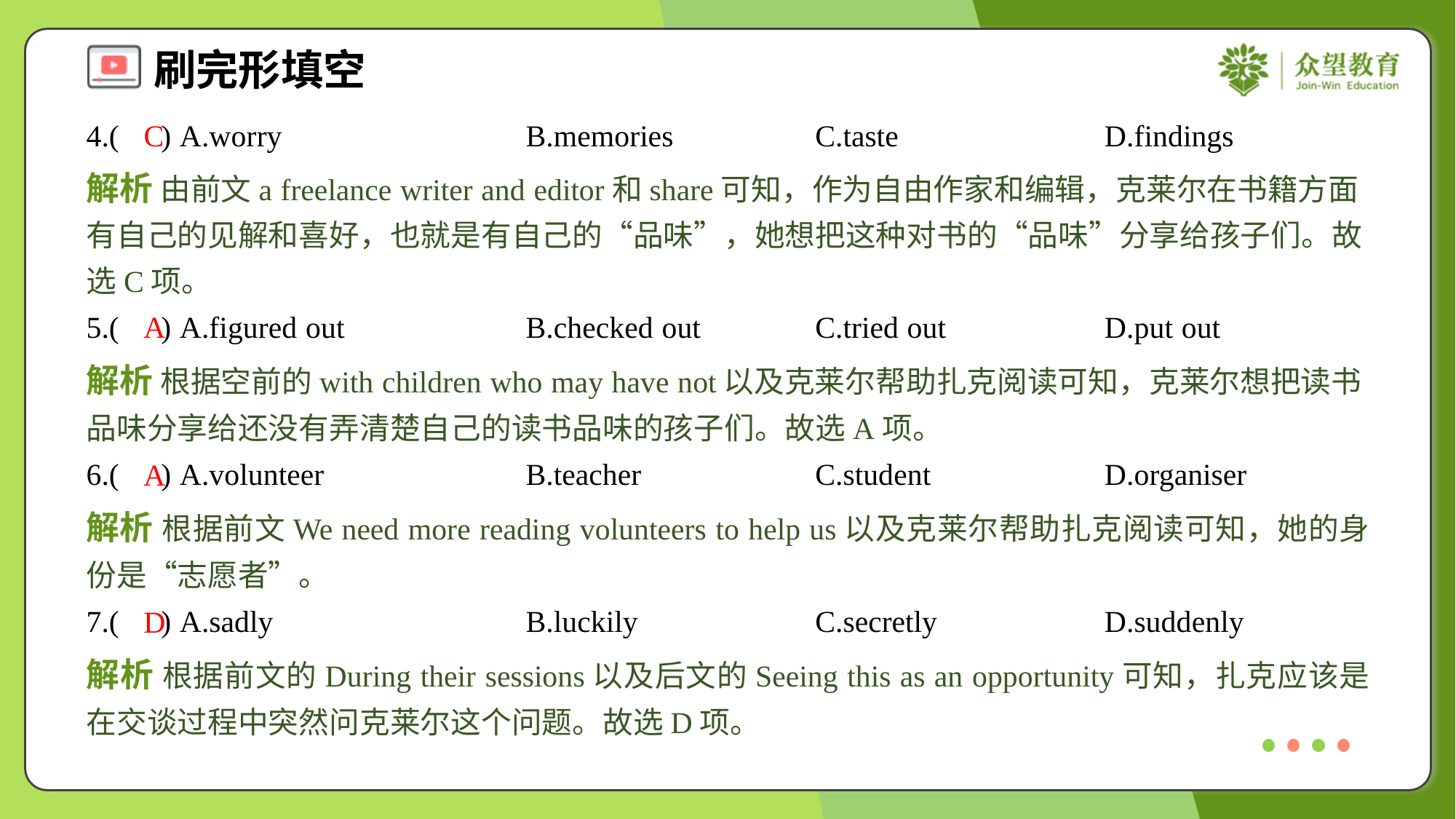

4.(     ) A.worry	B.memories	C.taste	D.findings
C
解析 由前文a freelance writer and editor和share可知，作为自由作家和编辑，克莱尔在书籍方面有自己的见解和喜好，也就是有自己的“品味”，她想把这种对书的“品味”分享给孩子们。故选C项。
5.(     ) A.figured out	B.checked out	C.tried out	D.put out
A
解析 根据空前的with children who may have not以及克莱尔帮助扎克阅读可知，克莱尔想把读书品味分享给还没有弄清楚自己的读书品味的孩子们。故选A项。
6.(     ) A.volunteer	B.teacher	C.student	D.organiser
A
解析 根据前文We need more reading volunteers to help us以及克莱尔帮助扎克阅读可知，她的身份是“志愿者”。
7.(     ) A.sadly	B.luckily	C.secretly	D.suddenly
D
解析 根据前文的During their sessions以及后文的Seeing this as an opportunity可知，扎克应该是在交谈过程中突然问克莱尔这个问题。故选D项。